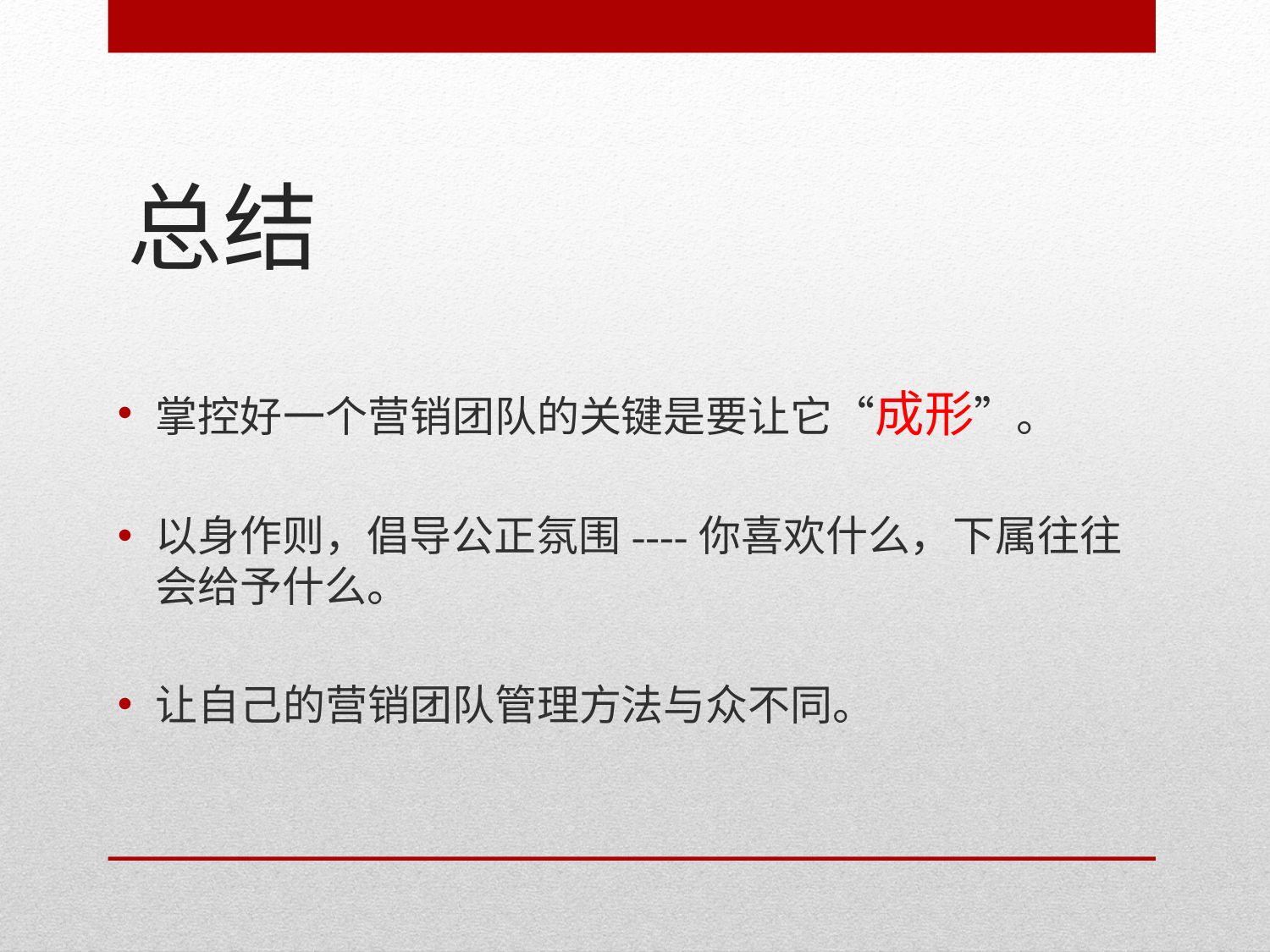

# 总结
掌控好一个营销团队的关键是要让它“成形”。

以身作则，倡导公正氛围----你喜欢什么，下属往往会给予什么。

让自己的营销团队管理方法与众不同。